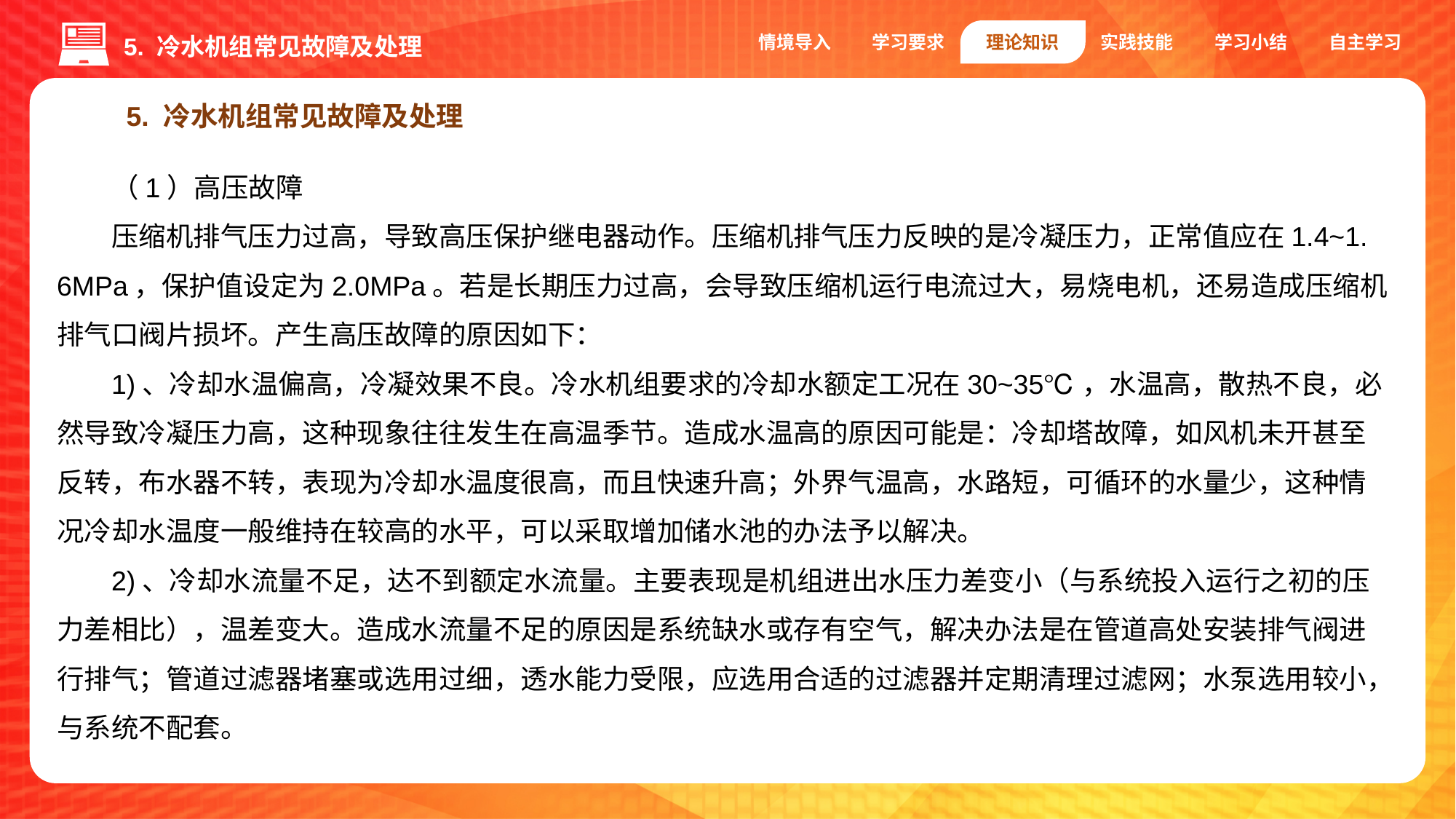

情境导入
学习要求
理论知识
实践技能
学习小结
自主学习

5. 冷水机组常见故障及处理
5. 冷水机组常见故障及处理
（1）高压故障
压缩机排气压力过高，导致高压保护继电器动作。压缩机排气压力反映的是冷凝压力，正常值应在1.4~1. 6MPa，保护值设定为2.0MPa。若是长期压力过高，会导致压缩机运行电流过大，易烧电机，还易造成压缩机排气口阀片损坏。产生高压故障的原因如下：
1)、冷却水温偏高，冷凝效果不良。冷水机组要求的冷却水额定工况在30~35℃，水温高，散热不良，必然导致冷凝压力高，这种现象往往发生在高温季节。造成水温高的原因可能是：冷却塔故障，如风机未开甚至反转，布水器不转，表现为冷却水温度很高，而且快速升高；外界气温高，水路短，可循环的水量少，这种情况冷却水温度一般维持在较高的水平，可以采取增加储水池的办法予以解决。
2)、冷却水流量不足，达不到额定水流量。主要表现是机组进出水压力差变小（与系统投入运行之初的压力差相比），温差变大。造成水流量不足的原因是系统缺水或存有空气，解决办法是在管道高处安装排气阀进行排气；管道过滤器堵塞或选用过细，透水能力受限，应选用合适的过滤器并定期清理过滤网；水泵选用较小，与系统不配套。